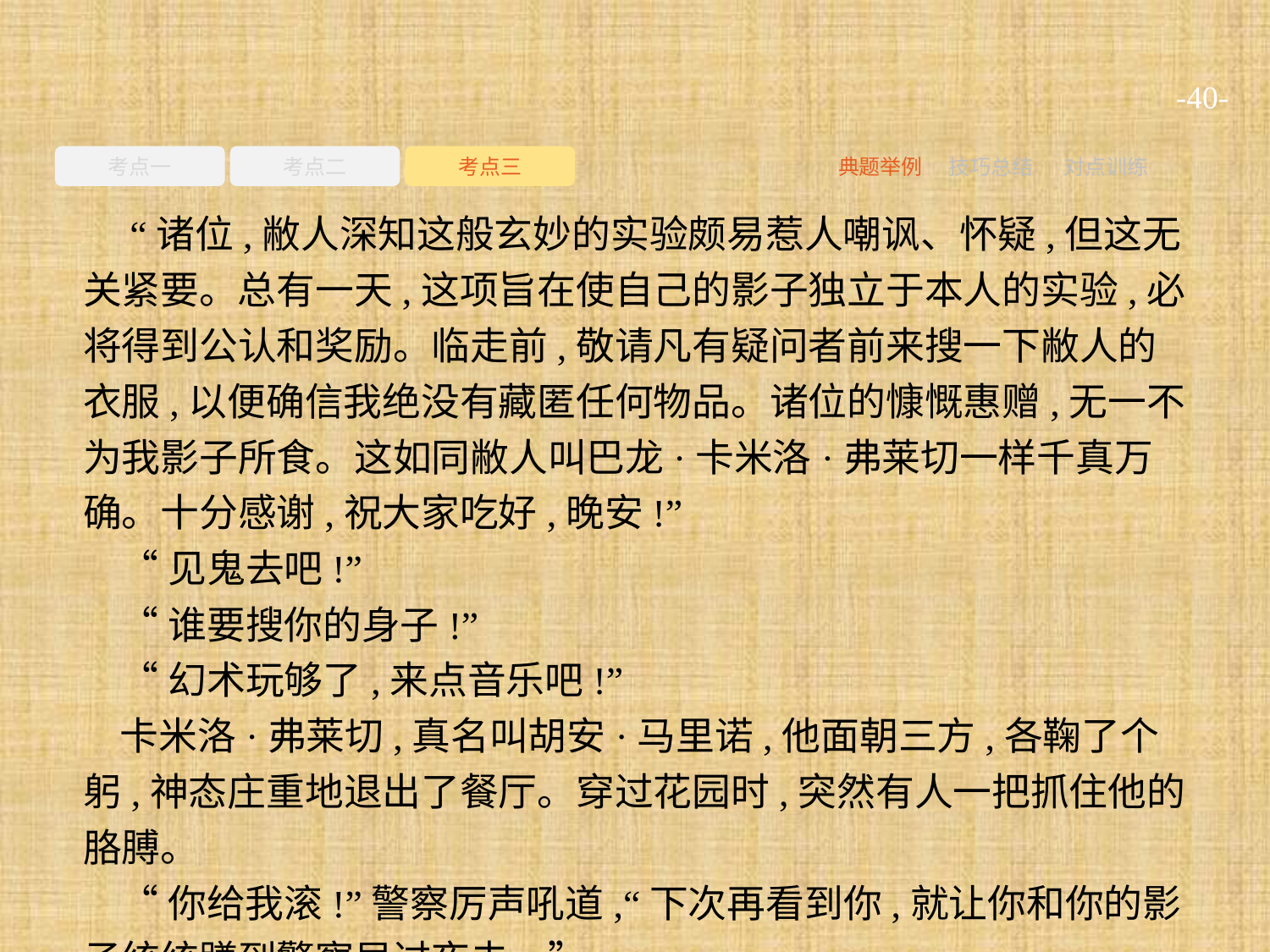

-40-
考点一
考点二
考点三
典题举例
技巧总结
对点训练
 “诸位,敝人深知这般玄妙的实验颇易惹人嘲讽、怀疑,但这无关紧要。总有一天,这项旨在使自己的影子独立于本人的实验,必将得到公认和奖励。临走前,敬请凡有疑问者前来搜一下敝人的衣服,以便确信我绝没有藏匿任何物品。诸位的慷慨惠赠,无一不为我影子所食。这如同敝人叫巴龙·卡米洛·弗莱切一样千真万确。十分感谢,祝大家吃好,晚安!”
“见鬼去吧!”
“谁要搜你的身子!”
“幻术玩够了,来点音乐吧!”
卡米洛·弗莱切,真名叫胡安·马里诺,他面朝三方,各鞠了个躬,神态庄重地退出了餐厅。穿过花园时,突然有人一把抓住他的胳膊。
“你给我滚!”警察厉声吼道,“下次再看到你,就让你和你的影子统统蹲到警察局过夜去。”